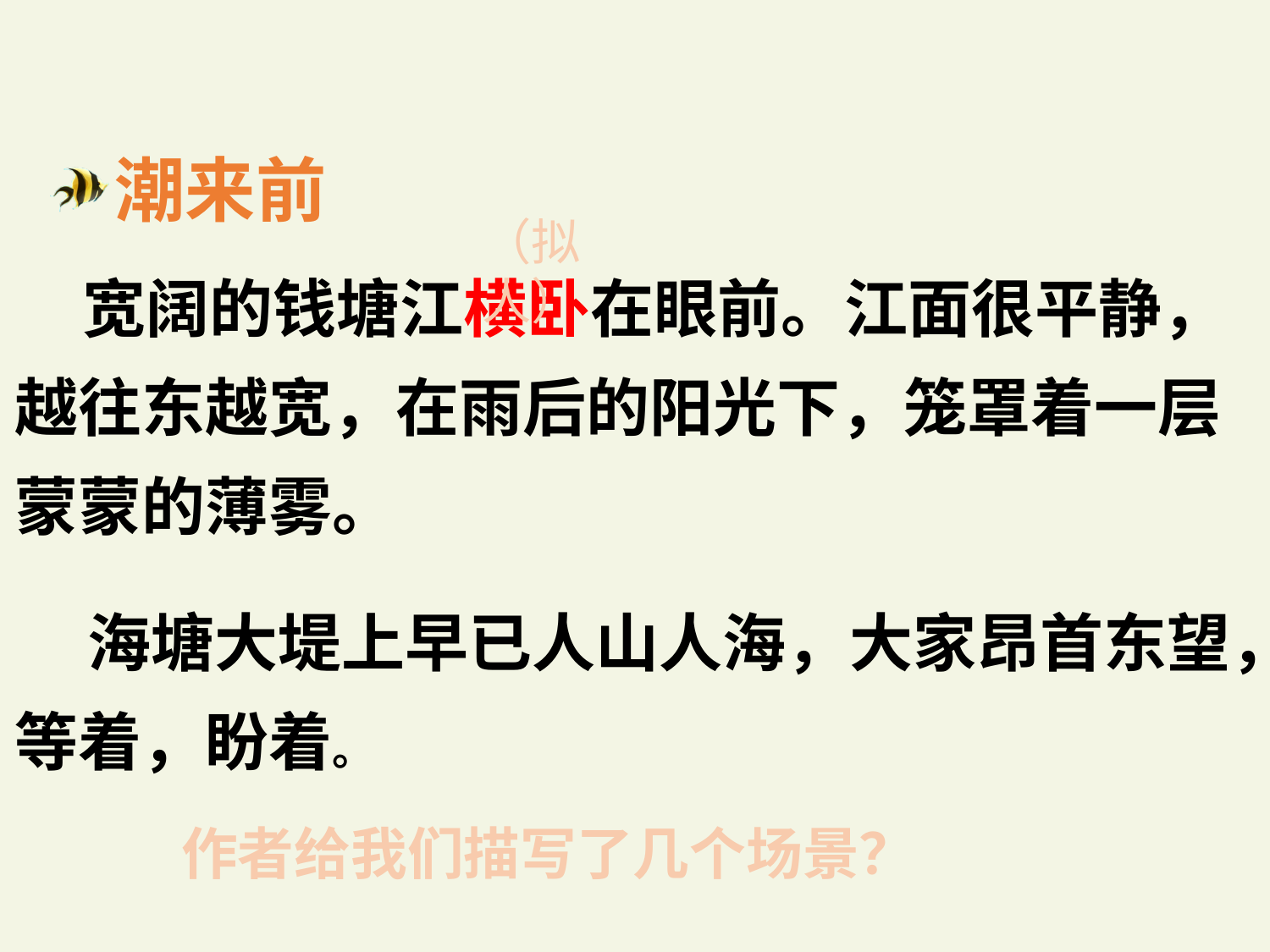

潮来前
（拟人）
      宽阔的钱塘江横卧在眼前。江面很平静，越往东越宽，在雨后的阳光下，笼罩着一层蒙蒙的薄雾。
    海塘大堤上早已人山人海，大家昂首东望，等着，盼着。
作者给我们描写了几个场景？